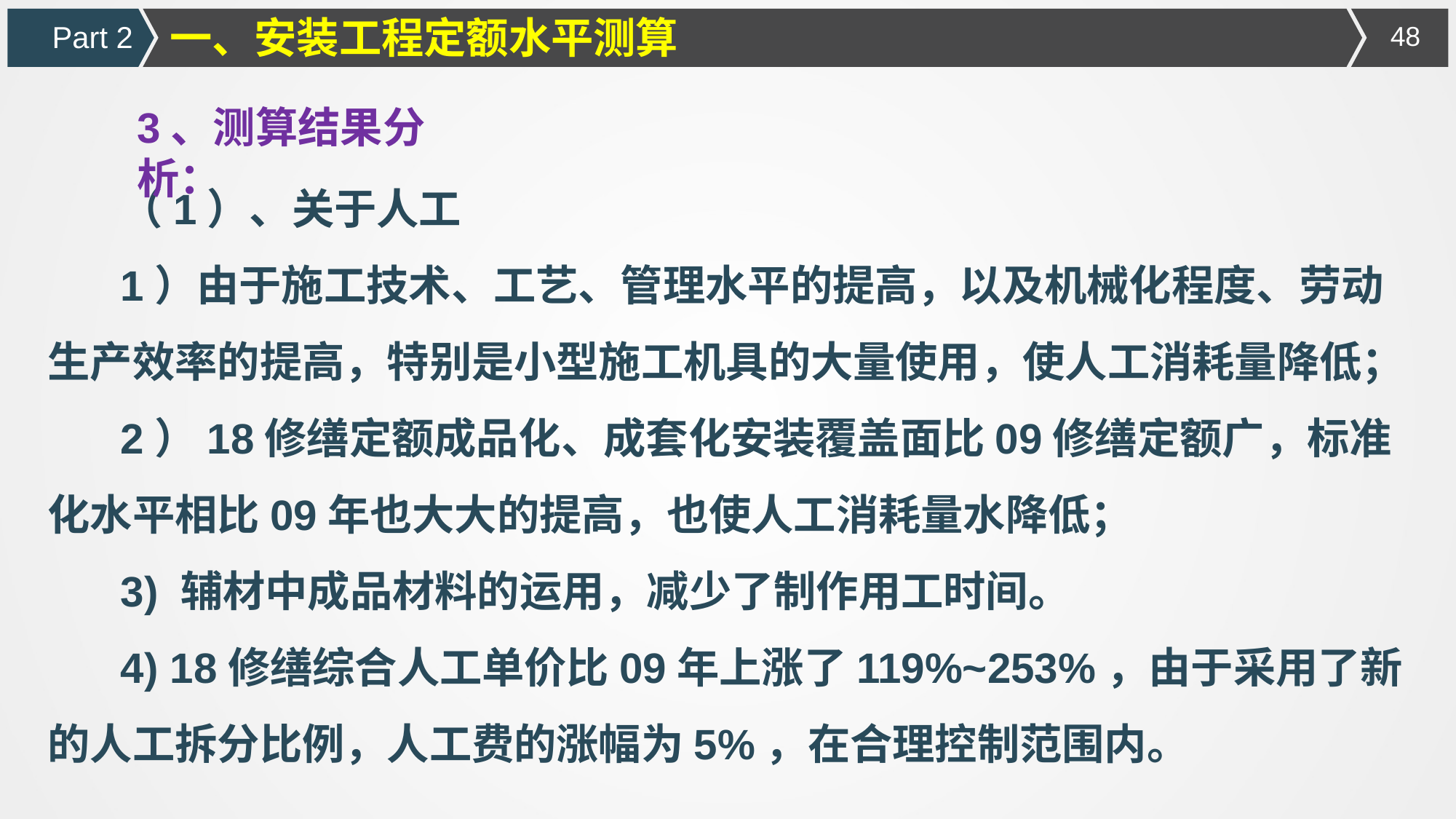

一、安装工程定额水平测算
Part 2
3、测算结果分析：
（1）、关于人工
1）由于施工技术、工艺、管理水平的提高，以及机械化程度、劳动生产效率的提高，特别是小型施工机具的大量使用，使人工消耗量降低；
2）18修缮定额成品化、成套化安装覆盖面比09修缮定额广，标准化水平相比09年也大大的提高，也使人工消耗量水降低；
3) 辅材中成品材料的运用，减少了制作用工时间。
4) 18修缮综合人工单价比09年上涨了119%~253%，由于采用了新的人工拆分比例，人工费的涨幅为5%，在合理控制范围内。